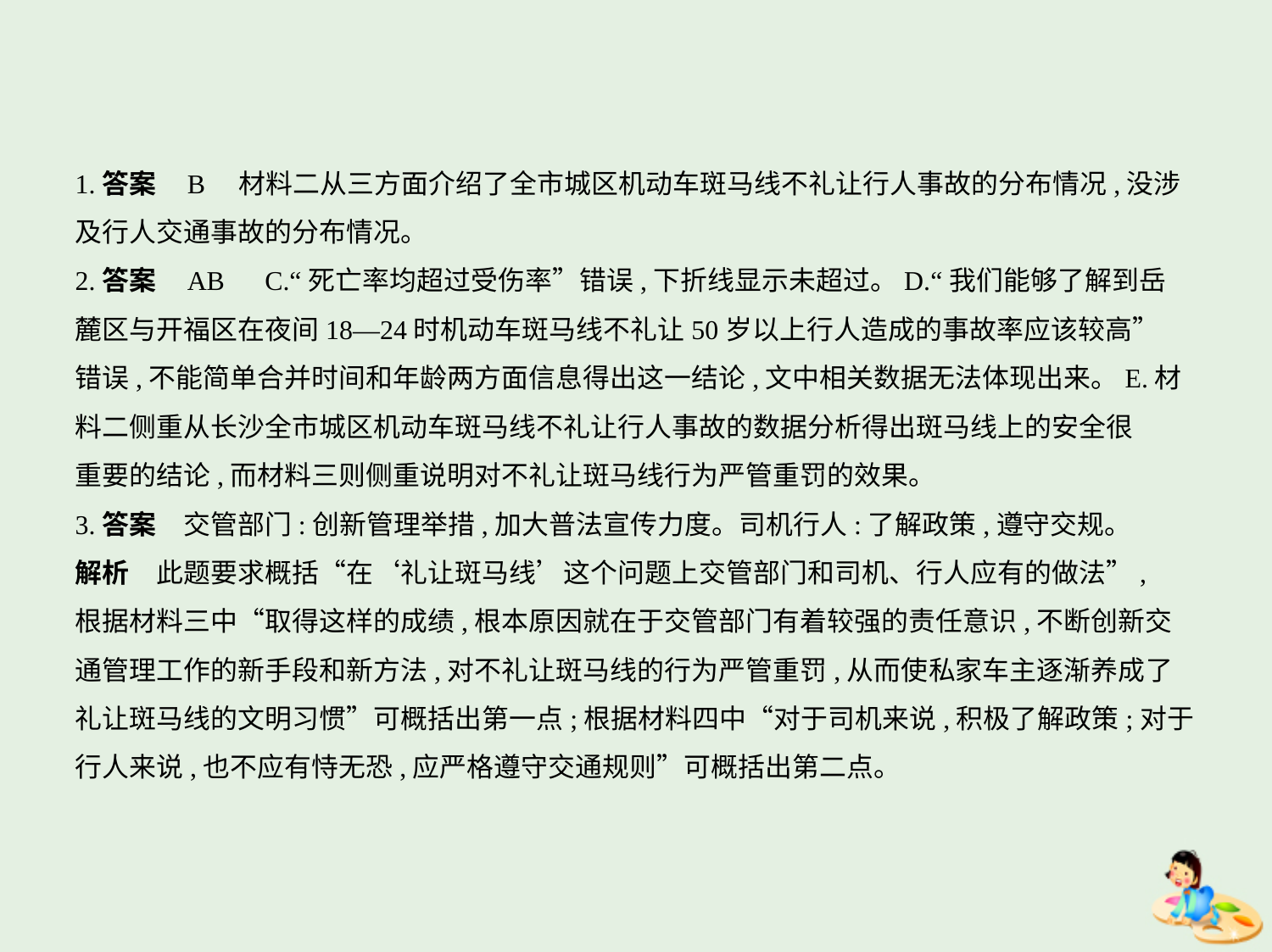

1.答案    B　材料二从三方面介绍了全市城区机动车斑马线不礼让行人事故的分布情况,没涉
及行人交通事故的分布情况。
2.答案    AB　C.“死亡率均超过受伤率”错误,下折线显示未超过。D.“我们能够了解到岳
麓区与开福区在夜间18—24时机动车斑马线不礼让50岁以上行人造成的事故率应该较高”
错误,不能简单合并时间和年龄两方面信息得出这一结论,文中相关数据无法体现出来。E.材
料二侧重从长沙全市城区机动车斑马线不礼让行人事故的数据分析得出斑马线上的安全很
重要的结论,而材料三则侧重说明对不礼让斑马线行为严管重罚的效果。
3.答案　交管部门:创新管理举措,加大普法宣传力度。司机行人:了解政策,遵守交规。
解析　此题要求概括“在‘礼让斑马线’这个问题上交管部门和司机、行人应有的做法”,
根据材料三中“取得这样的成绩,根本原因就在于交管部门有着较强的责任意识,不断创新交
通管理工作的新手段和新方法,对不礼让斑马线的行为严管重罚,从而使私家车主逐渐养成了
礼让斑马线的文明习惯”可概括出第一点;根据材料四中“对于司机来说,积极了解政策;对于
行人来说,也不应有恃无恐,应严格遵守交通规则”可概括出第二点。